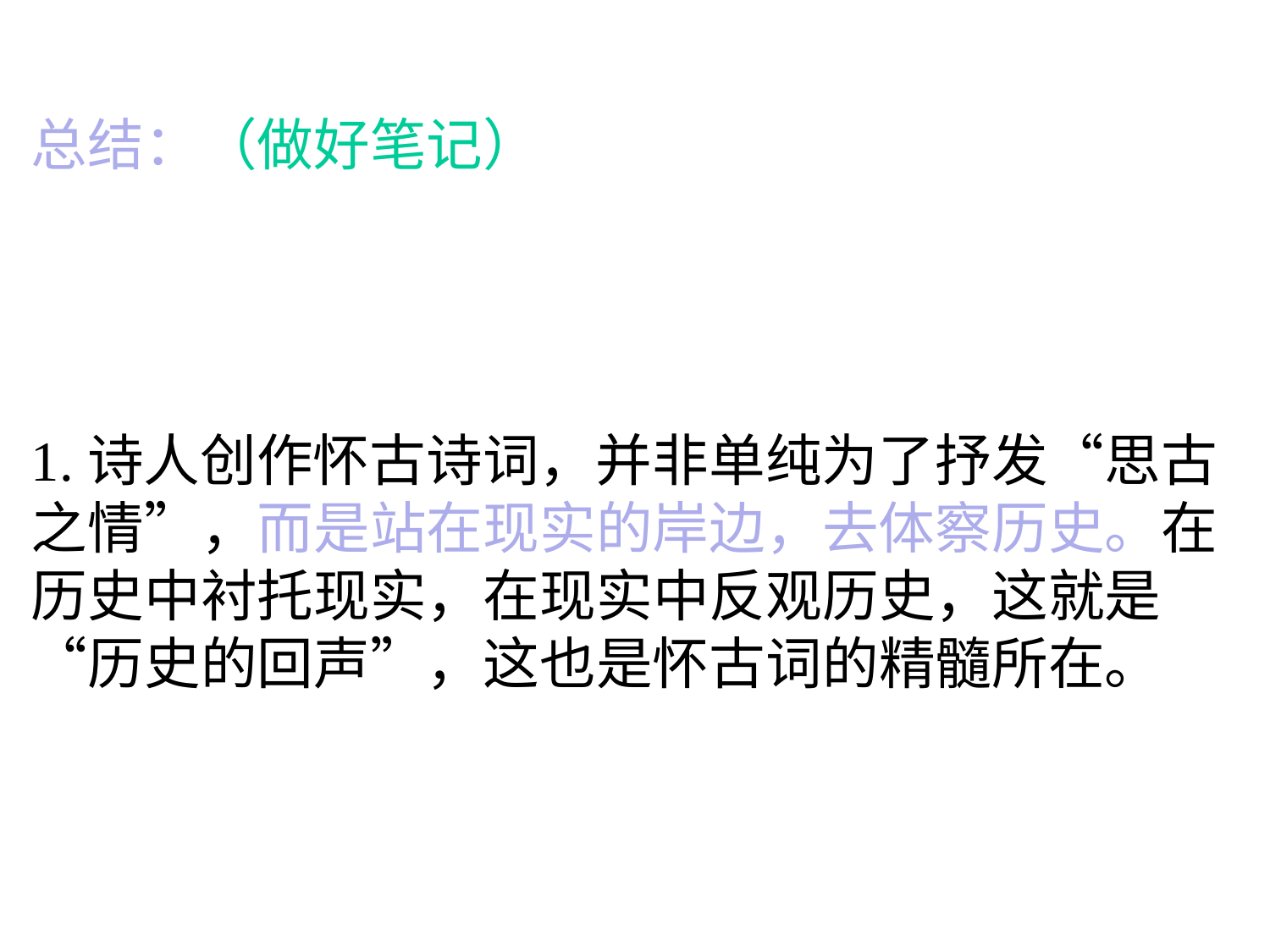

总结：（做好笔记）

1.诗人创作怀古诗词，并非单纯为了抒发“思古之情”，而是站在现实的岸边，去体察历史。在历史中衬托现实，在现实中反观历史，这就是“历史的回声”，这也是怀古词的精髓所在。